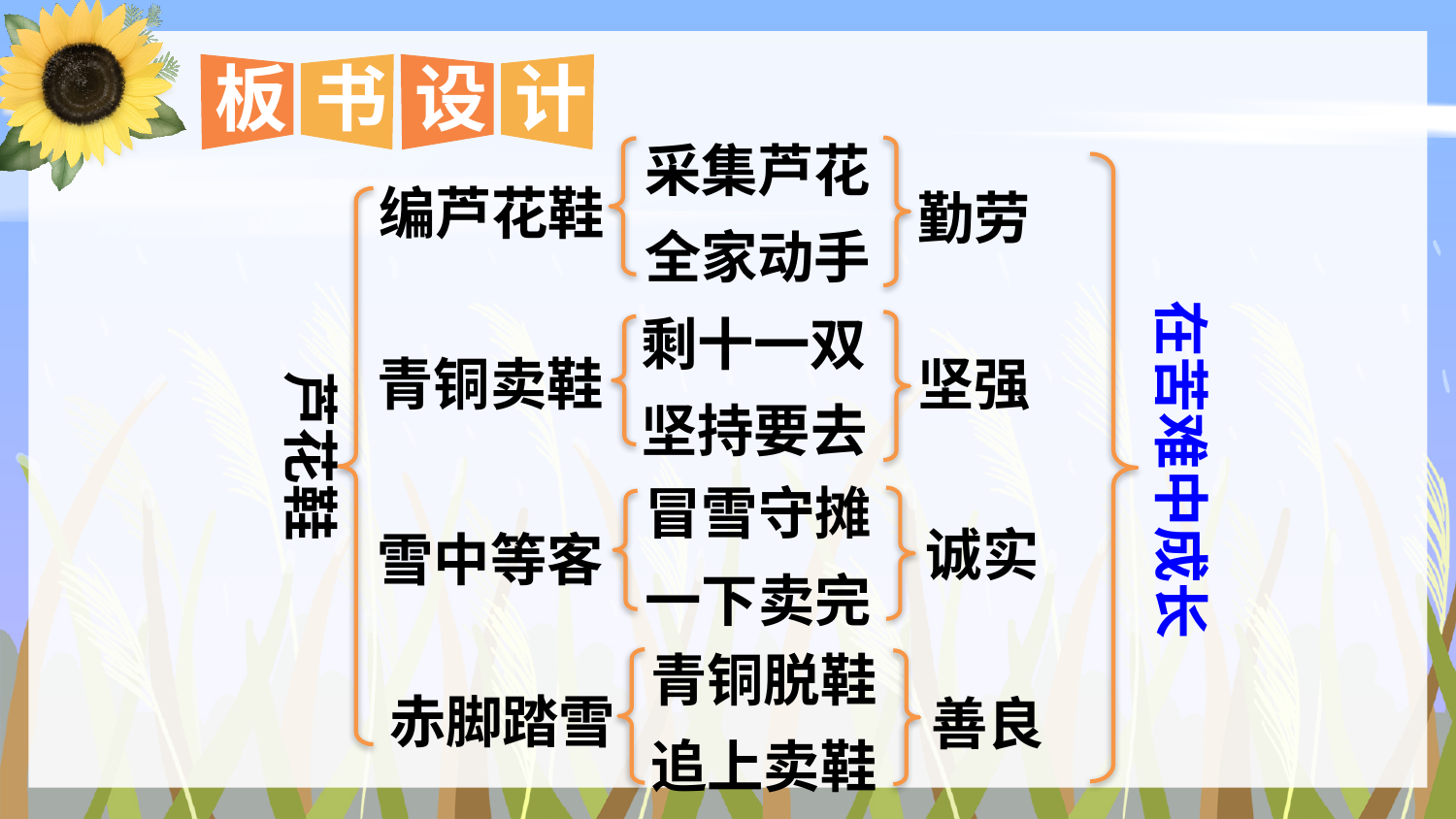

板
书
设
计
采集芦花
全家动手

编芦花鞋
勤劳

在苦难中成长
剩十一双
坚持要去

青铜卖鞋
坚强
芦花鞋
冒雪守摊
一下卖完

诚实
雪中等客
青铜脱鞋
追上卖鞋

赤脚踏雪
善良